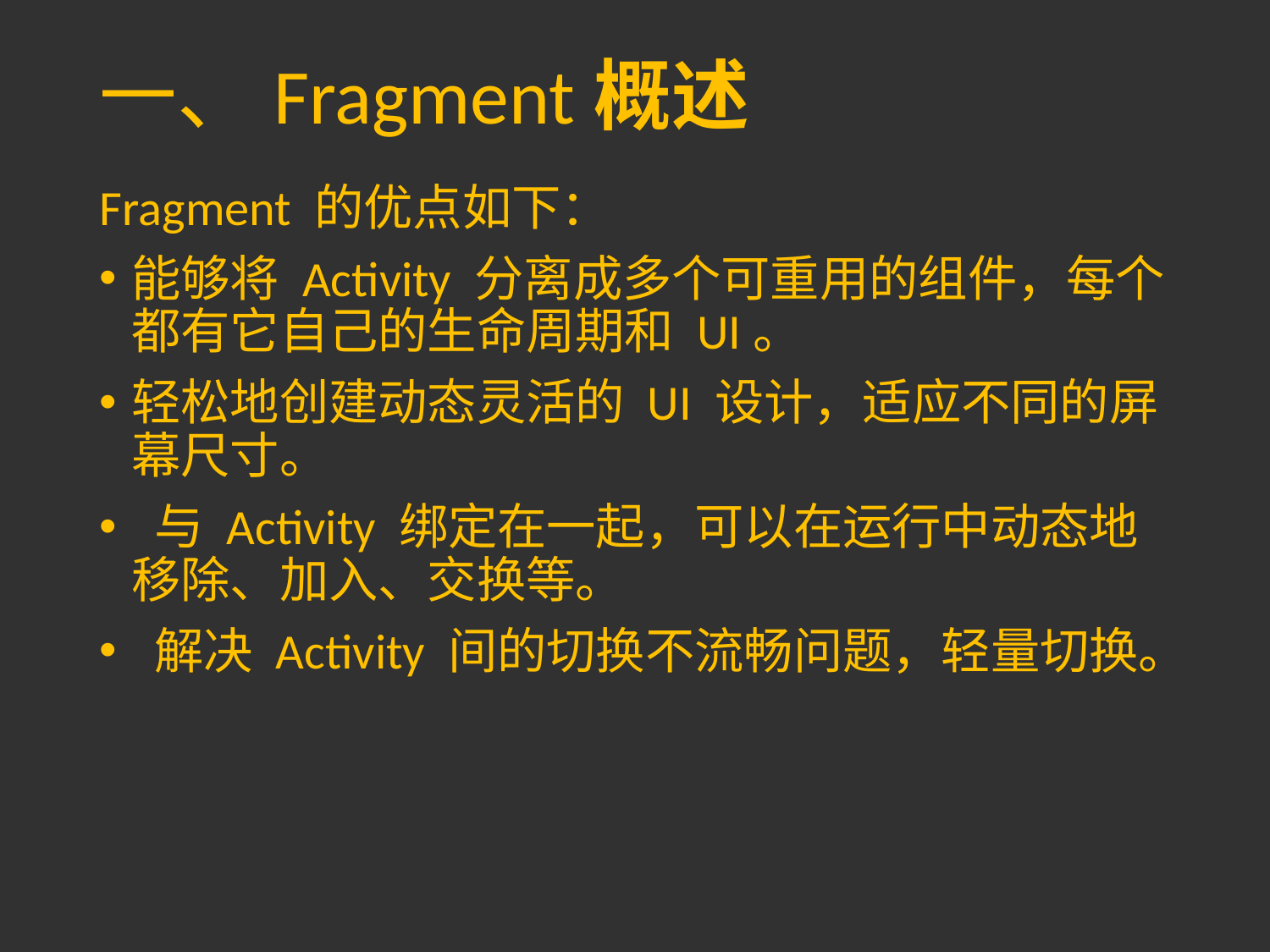

# 一、Fragment概述
Fragment 的优点如下：
能够将 Activity 分离成多个可重用的组件，每个都有它自己的生命周期和 UI。
轻松地创建动态灵活的 UI 设计，适应不同的屏幕尺寸。
 与 Activity 绑定在一起，可以在运行中动态地移除、加入、交换等。
 解决 Activity 间的切换不流畅问题，轻量切换。